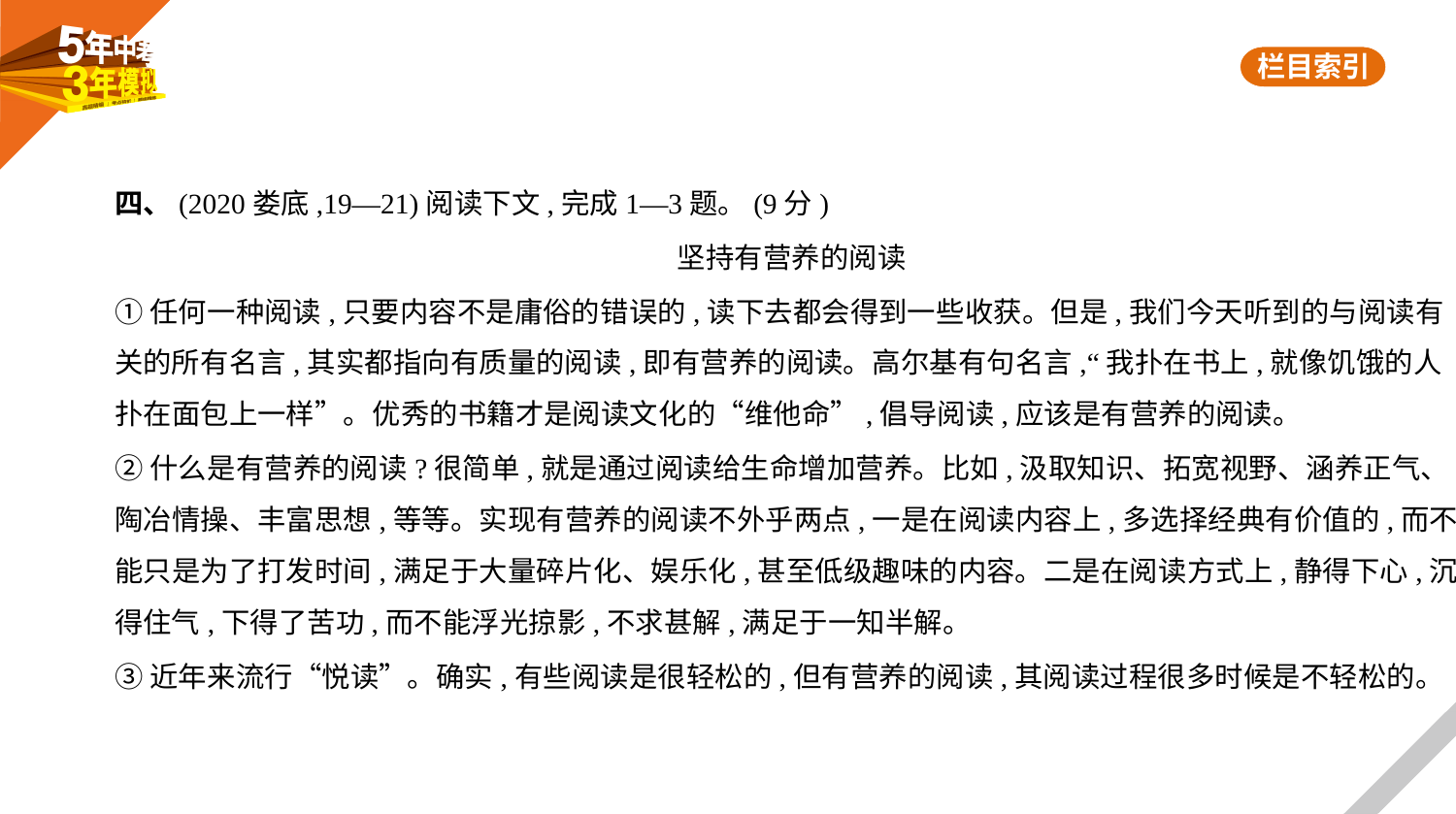

四、(2020娄底,19—21)阅读下文,完成1—3题。(9分)
坚持有营养的阅读
①任何一种阅读,只要内容不是庸俗的错误的,读下去都会得到一些收获。但是,我们今天听到的与阅读有
关的所有名言,其实都指向有质量的阅读,即有营养的阅读。高尔基有句名言,“我扑在书上,就像饥饿的人
扑在面包上一样”。优秀的书籍才是阅读文化的“维他命”,倡导阅读,应该是有营养的阅读。
②什么是有营养的阅读?很简单,就是通过阅读给生命增加营养。比如,汲取知识、拓宽视野、涵养正气、
陶冶情操、丰富思想,等等。实现有营养的阅读不外乎两点,一是在阅读内容上,多选择经典有价值的,而不
能只是为了打发时间,满足于大量碎片化、娱乐化,甚至低级趣味的内容。二是在阅读方式上,静得下心,沉
得住气,下得了苦功,而不能浮光掠影,不求甚解,满足于一知半解。
③近年来流行“悦读”。确实,有些阅读是很轻松的,但有营养的阅读,其阅读过程很多时候是不轻松的。